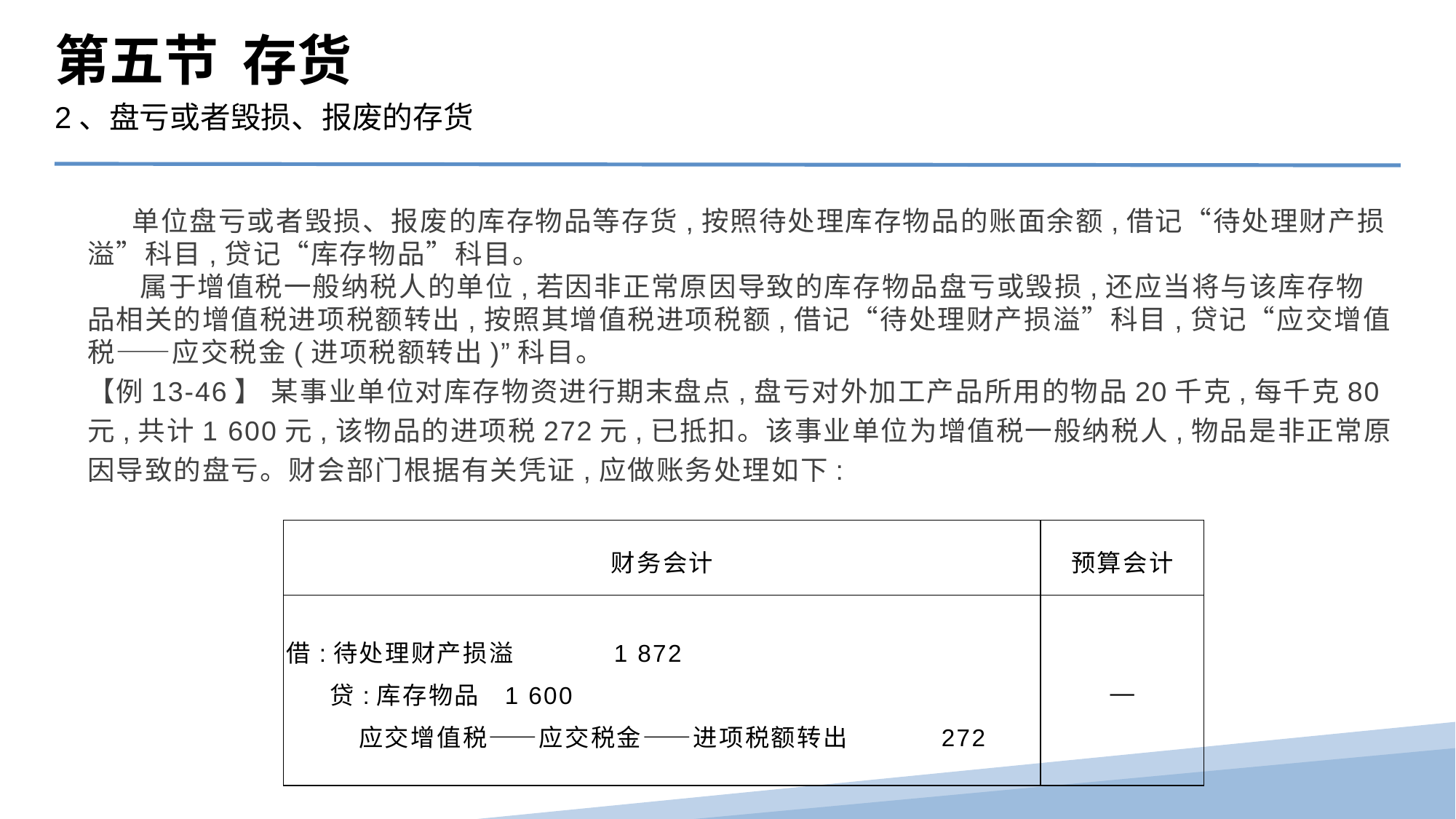

第五节  存货
2、盘亏或者毁损、报废的存货
     单位盘亏或者毁损、报废的库存物品等存货,按照待处理库存物品的账面余额,借记“待处理财产损溢”科目,贷记“库存物品”科目。
      属于增值税一般纳税人的单位,若因非正常原因导致的库存物品盘亏或毁损,还应当将与该库存物品相关的增值税进项税额转出,按照其增值税进项税额,借记“待处理财产损溢”科目,贷记“应交增值税——应交税金(进项税额转出)”科目。
【例13-46】 某事业单位对库存物资进行期末盘点,盘亏对外加工产品所用的物品20千克,每千克80元,共计1 600元,该物品的进项税272元,已抵扣。该事业单位为增值税一般纳税人,物品是非正常原因导致的盘亏。财会部门根据有关凭证,应做账务处理如下:
| 财务会计 | 预算会计 |
| --- | --- |
| 借:待处理财产损溢 1 872 贷:库存物品 1 600 应交增值税——应交税金——进项税额转出 272 | — |